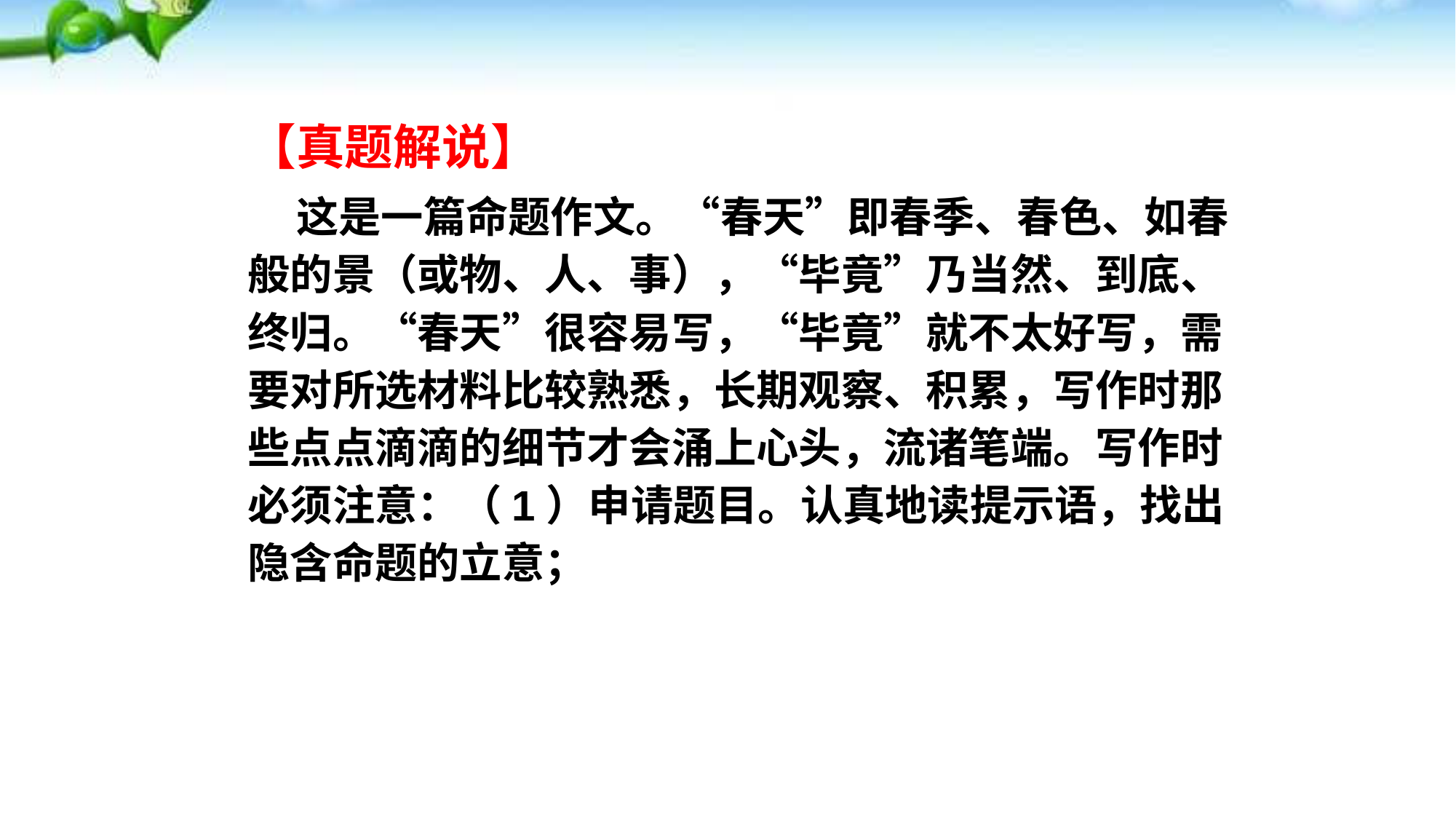

【真题解说】
    这是一篇命题作文。“春天”即春季、春色、如春般的景（或物、人、事），“毕竟”乃当然、到底、终归。“春天”很容易写，“毕竟”就不太好写，需要对所选材料比较熟悉，长期观察、积累，写作时那些点点滴滴的细节才会涌上心头，流诸笔端。写作时必须注意：（1）申请题目。认真地读提示语，找出隐含命题的立意；